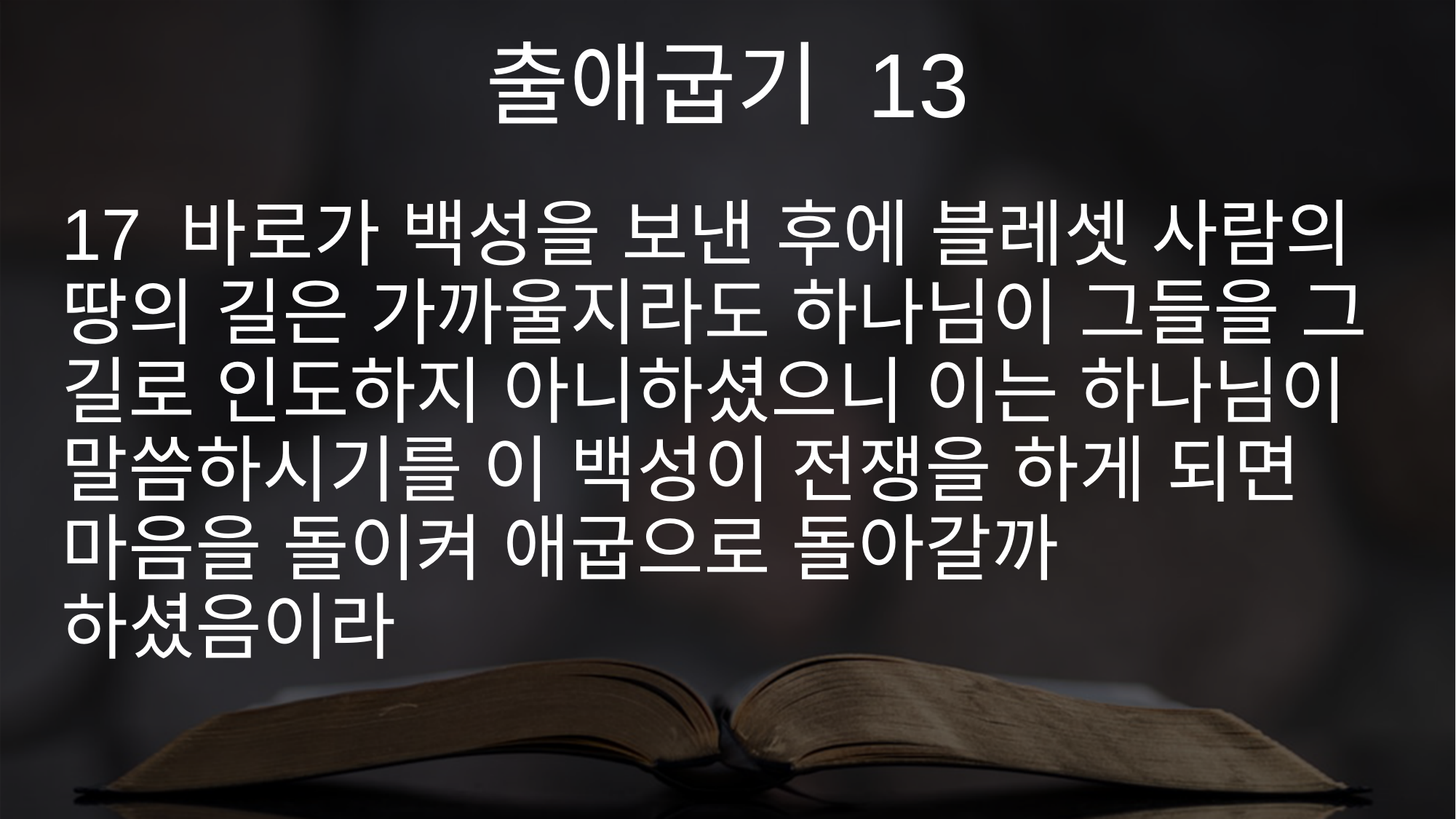

출애굽기 13
17 바로가 백성을 보낸 후에 블레셋 사람의 땅의 길은 가까울지라도 하나님이 그들을 그 길로 인도하지 아니하셨으니 이는 하나님이 말씀하시기를 이 백성이 전쟁을 하게 되면 마음을 돌이켜 애굽으로 돌아갈까 하셨음이라